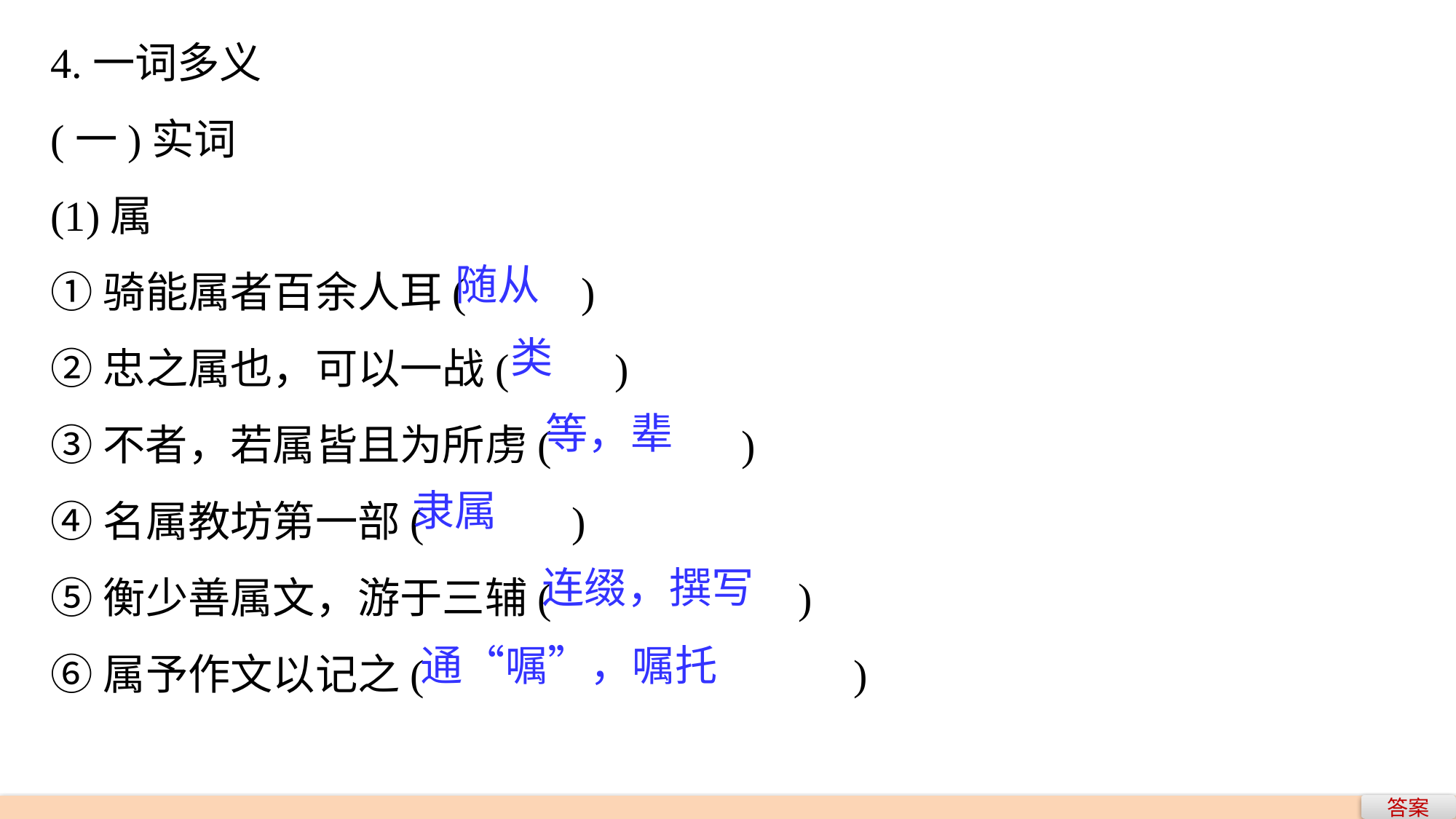

4.一词多义
(一)实词
(1)属
①骑能属者百余人耳(　　 )
②忠之属也，可以一战(　　)
③不者，若属皆且为所虏(　　　　)
④名属教坊第一部(　　　)
⑤衡少善属文，游于三辅(　　　　      )
⑥属予作文以记之(　　　　		   )
随从
类
等，辈
隶属
连缀，撰写
通“嘱”，嘱托
答案